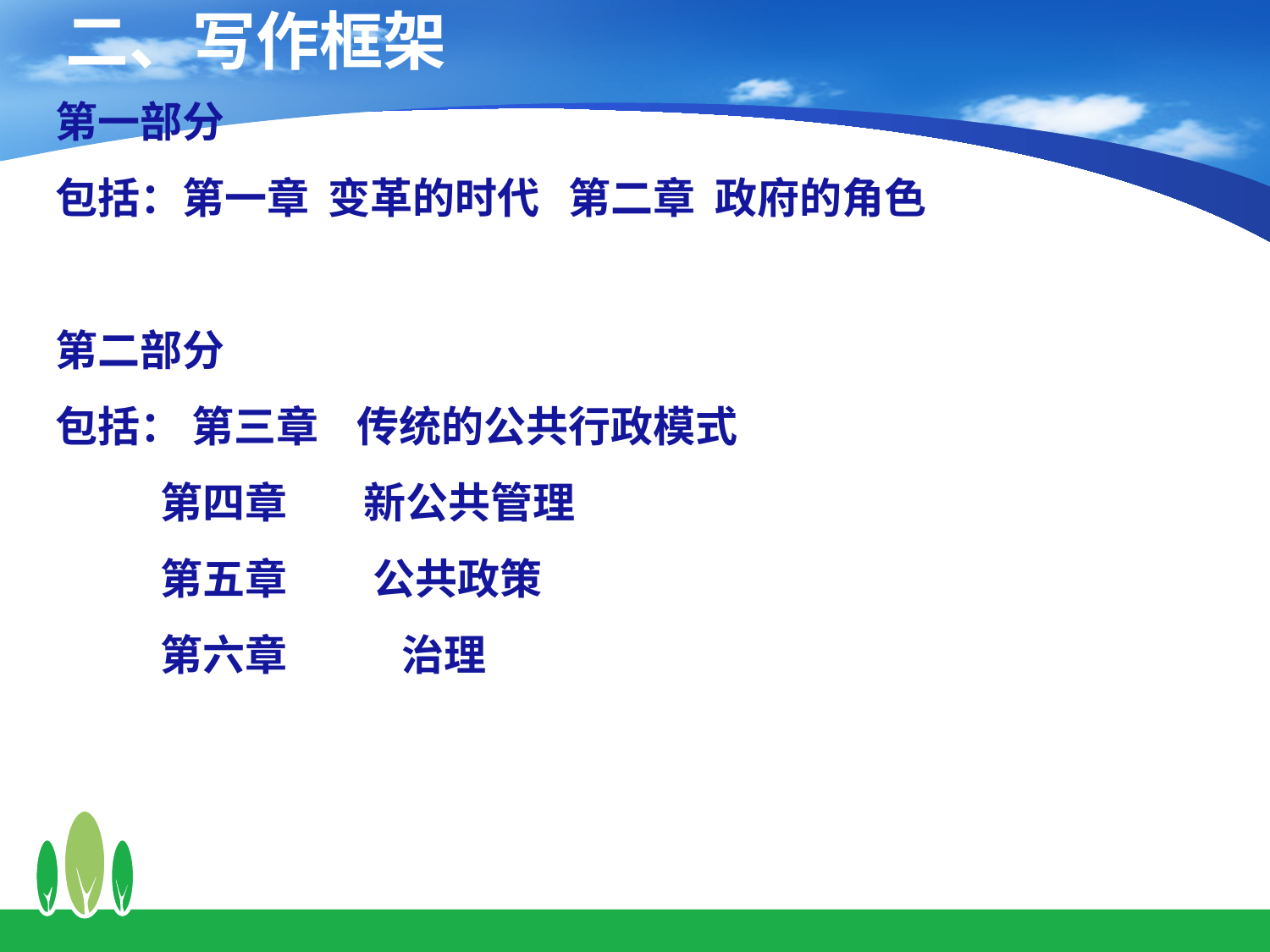

# 二、写作框架
第一部分
包括：第一章  变革的时代   第二章  政府的角色

第二部分
包括： 第三章    传统的公共行政模式
          第四章        新公共管理
          第五章         公共政策
          第六章            治理